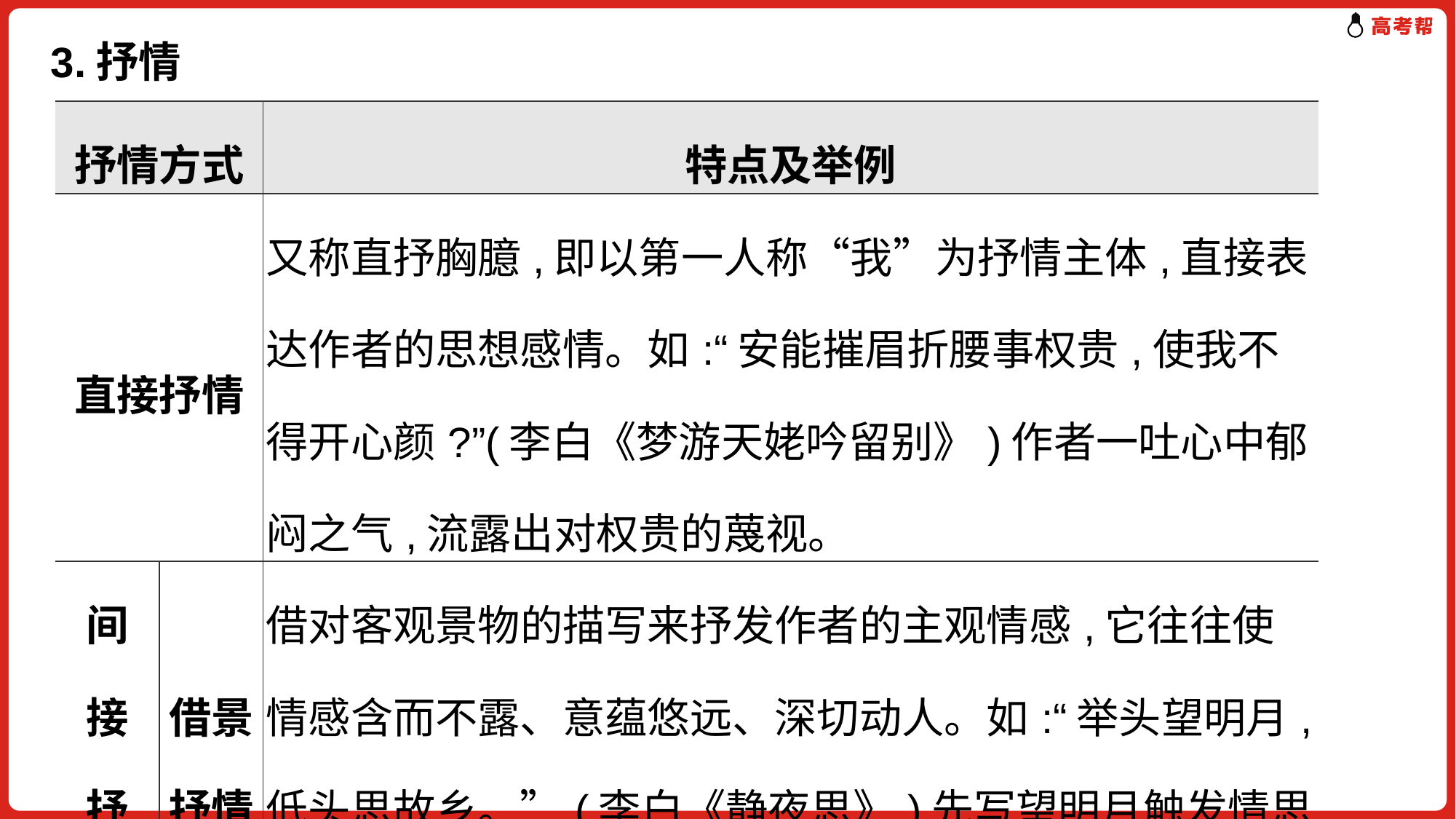

# 3.抒情
| 抒情方式 |  | 特点及举例 |
| --- | --- | --- |
| 直接抒情 |  | 又称直抒胸臆,即以第一人称“我”为抒情主体,直接表达作者的思想感情。如:“安能摧眉折腰事权贵,使我不得开心颜?”(李白《梦游天姥吟留别》)作者一吐心中郁闷之气,流露出对权贵的蔑视。 |
| 间 接 抒 情 | 借景 抒情 | 借对客观景物的描写来抒发作者的主观情感,它往往使情感含而不露、意蕴悠远、深切动人。如:“举头望明月,低头思故乡。”(李白《静夜思》)先写望明月触发情思,再直接点出“思故乡”的情感。 |